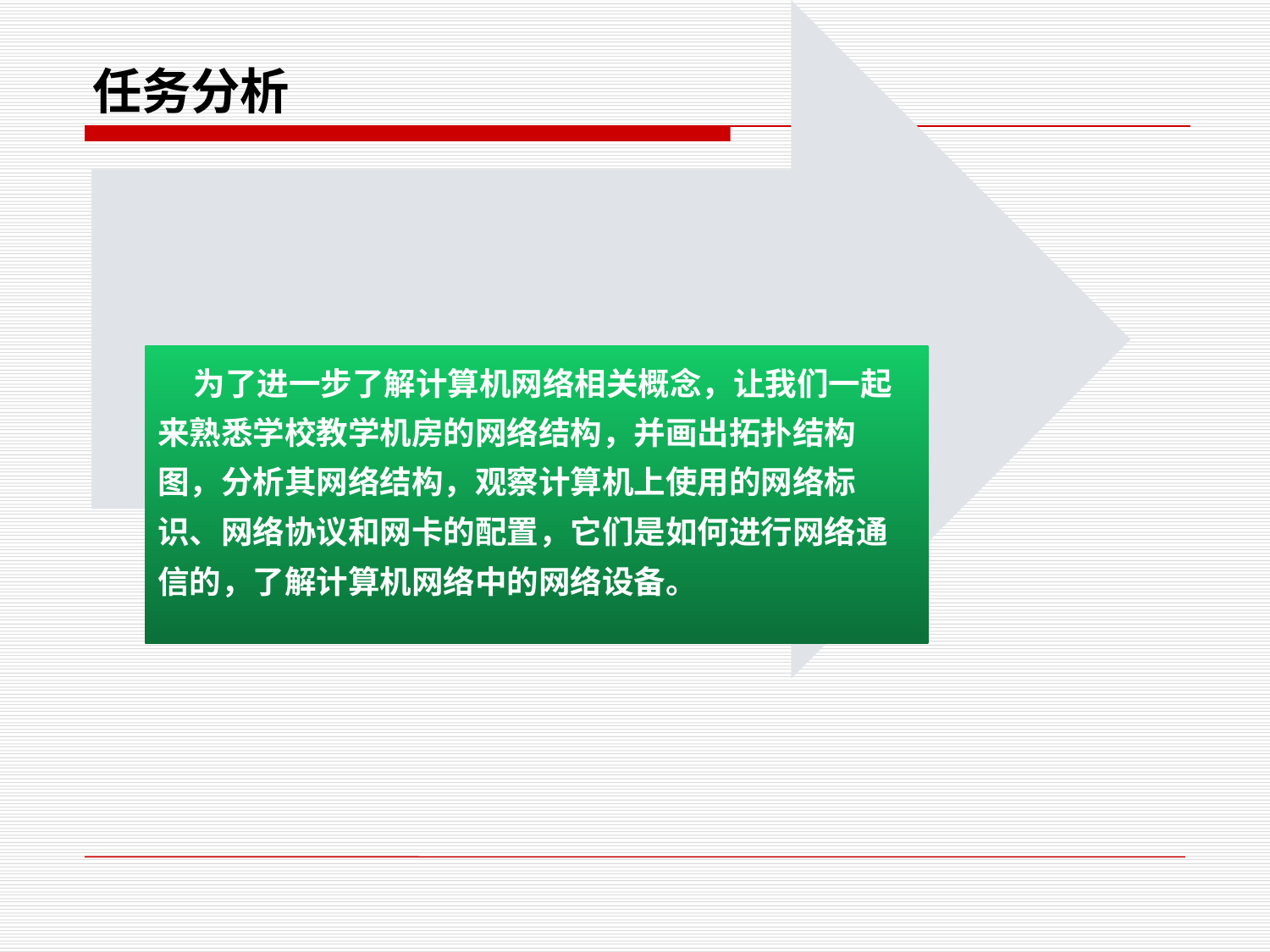

任务分析

    为了进一步了解计算机网络相关概念，让我们一起来熟悉学校教学机房的网络结构，并画出拓扑结构图，分析其网络结构，观察计算机上使用的网络标识、网络协议和网卡的配置，它们是如何进行网络通信的，了解计算机网络中的网络设备。

35